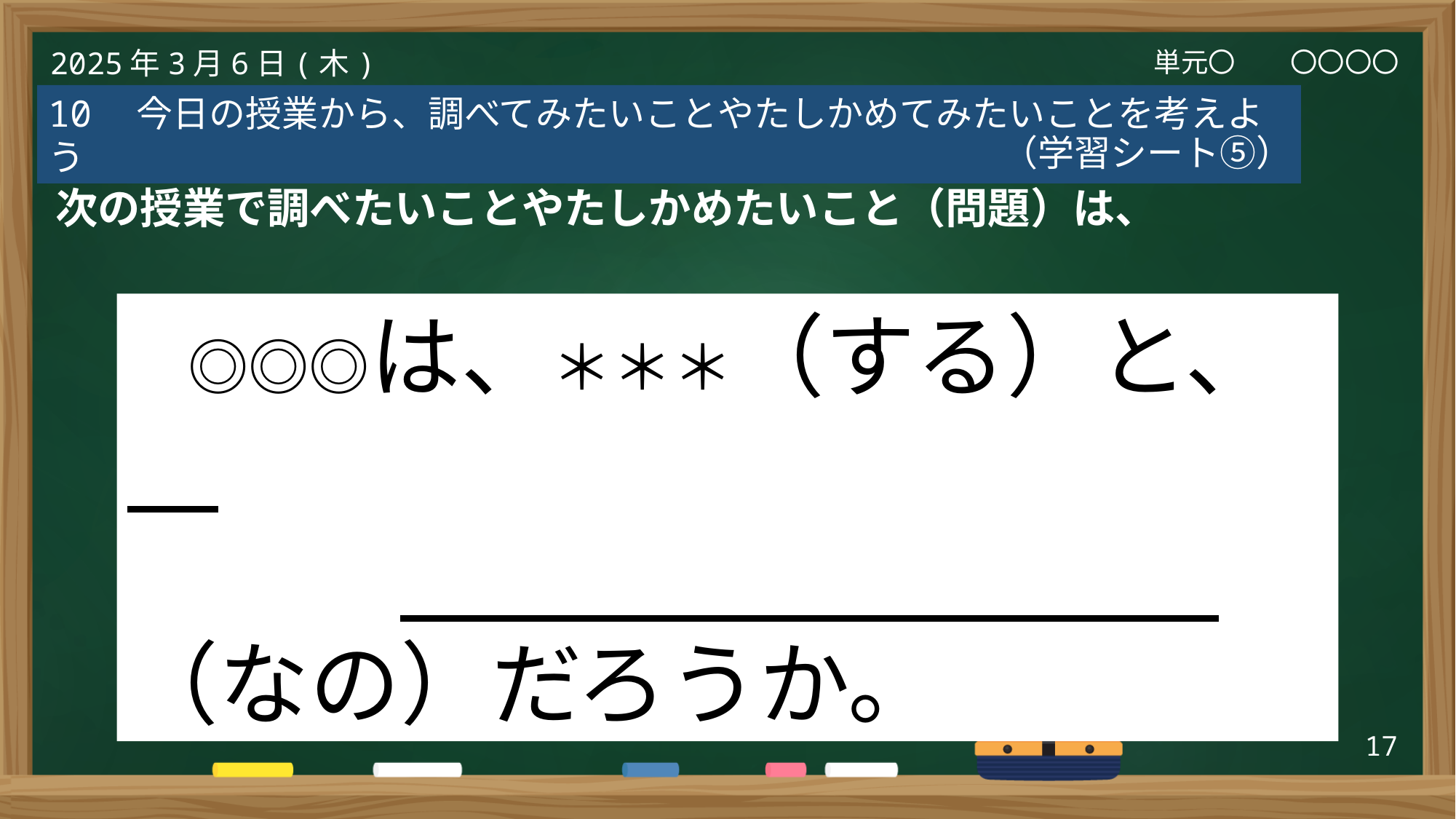

単元〇　　〇〇〇〇
2025年3月6日(木)
10　今日の授業から、調べてみたいことやたしかめてみたいことを考えよう
（学習シート⑤）
次の授業で調べたいことやたしかめたいこと（問題）は、

　　　　　　　　　　　　　　　　　　　　　　　　　　　　　　　　　　　　　　　　　　　　　　　の形で書きましょう。

　◎◎◎は、＊＊＊（する）と、
　　　　　　　　　　　　（なの）だろうか。
17